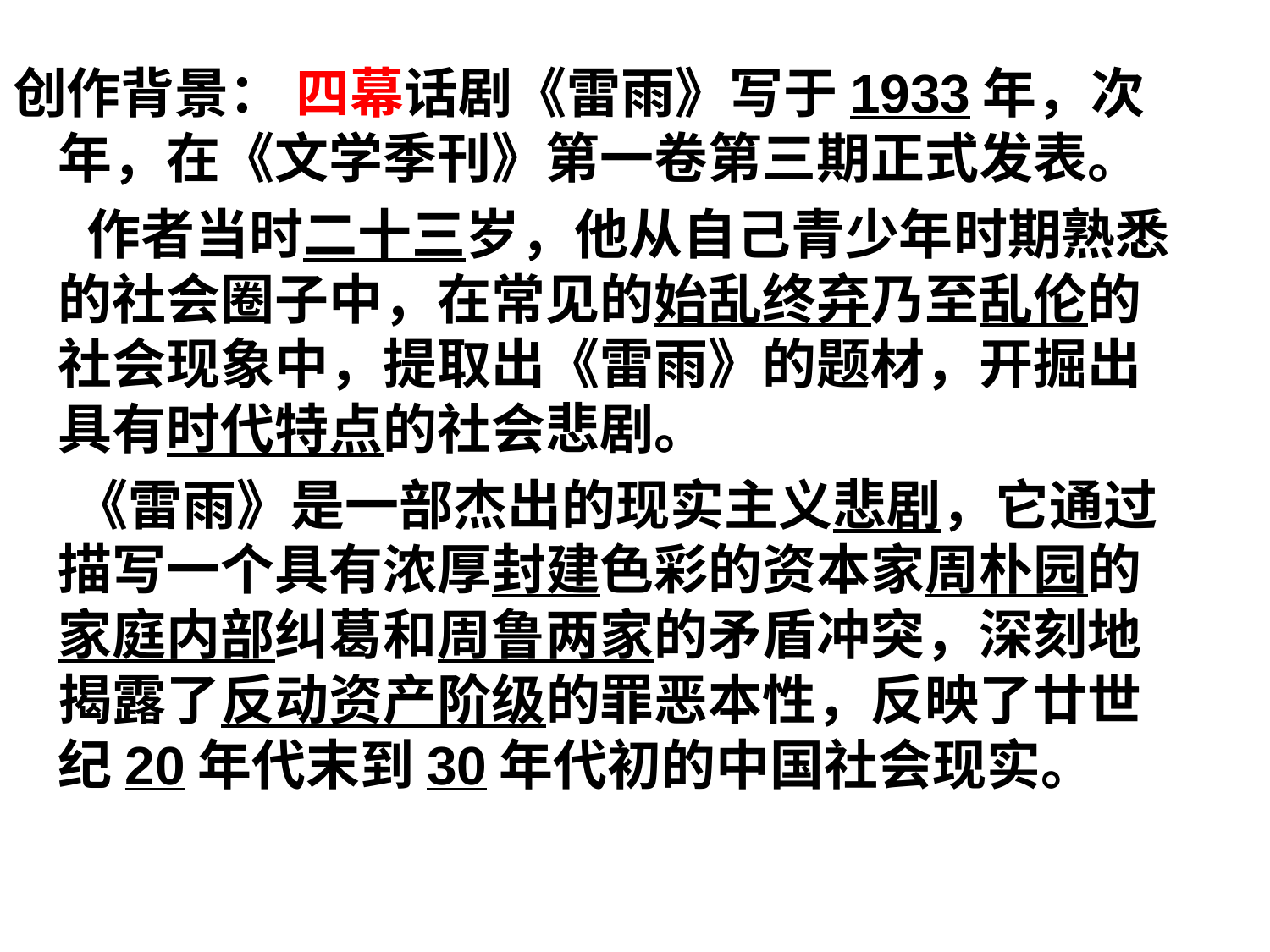

创作背景： 四幕话剧《雷雨》写于1933年，次年，在《文学季刊》第一卷第三期正式发表。
     作者当时二十三岁，他从自己青少年时期熟悉的社会圈子中，在常见的始乱终弃乃至乱伦的社会现象中，提取出《雷雨》的题材，开掘出具有时代特点的社会悲剧。
    《雷雨》是一部杰出的现实主义悲剧，它通过描写一个具有浓厚封建色彩的资本家周朴园的家庭内部纠葛和周鲁两家的矛盾冲突，深刻地揭露了反动资产阶级的罪恶本性，反映了廿世纪20年代末到30年代初的中国社会现实。